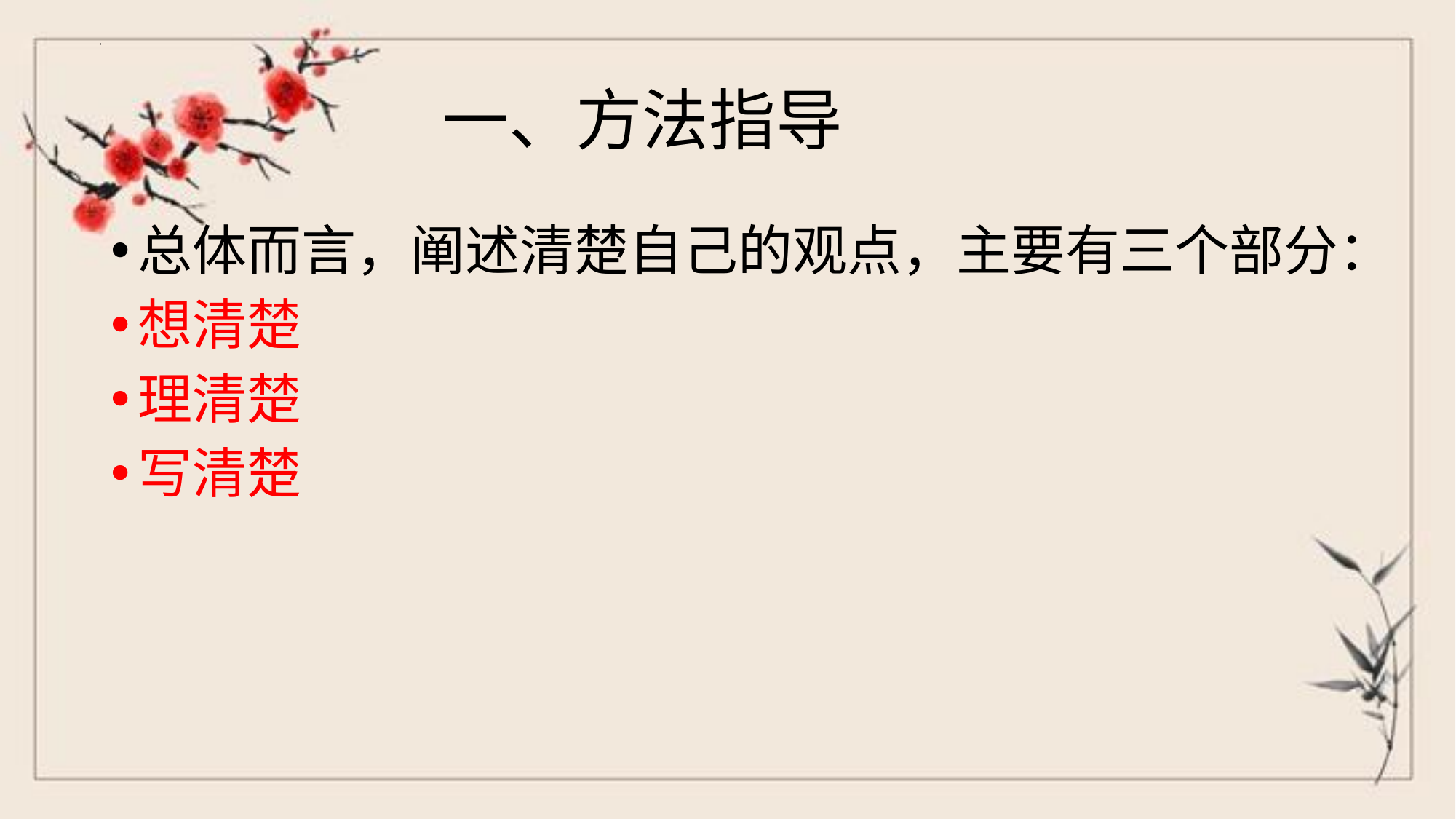

# 一、方法指导
总体而言，阐述清楚自己的观点，主要有三个部分：
想清楚
理清楚
写清楚